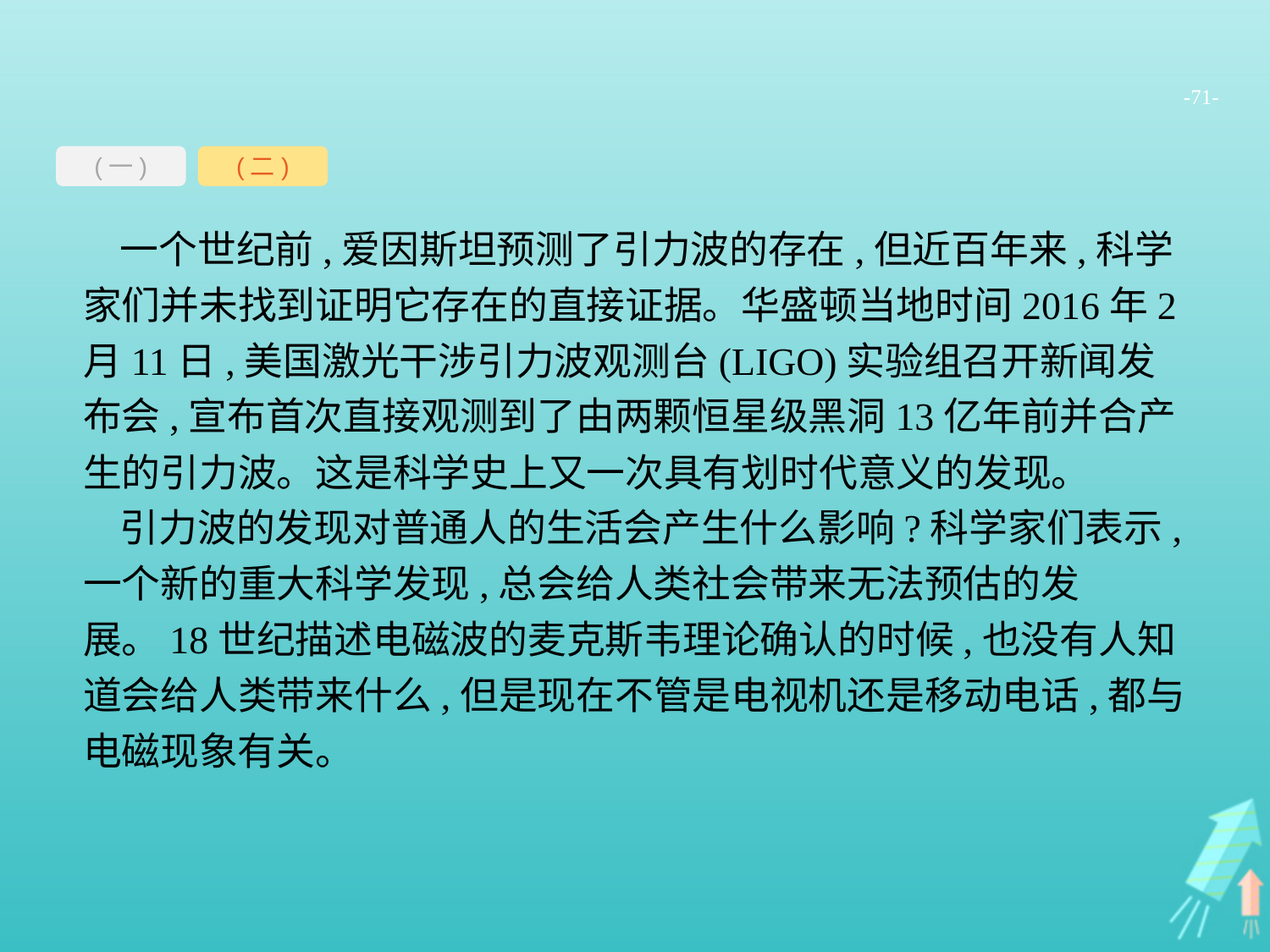

-71-
(一)
(二)
一个世纪前,爱因斯坦预测了引力波的存在,但近百年来,科学家们并未找到证明它存在的直接证据。华盛顿当地时间2016年2月11日,美国激光干涉引力波观测台(LIGO)实验组召开新闻发布会,宣布首次直接观测到了由两颗恒星级黑洞13亿年前并合产生的引力波。这是科学史上又一次具有划时代意义的发现。
引力波的发现对普通人的生活会产生什么影响?科学家们表示,一个新的重大科学发现,总会给人类社会带来无法预估的发展。18世纪描述电磁波的麦克斯韦理论确认的时候,也没有人知道会给人类带来什么,但是现在不管是电视机还是移动电话,都与电磁现象有关。